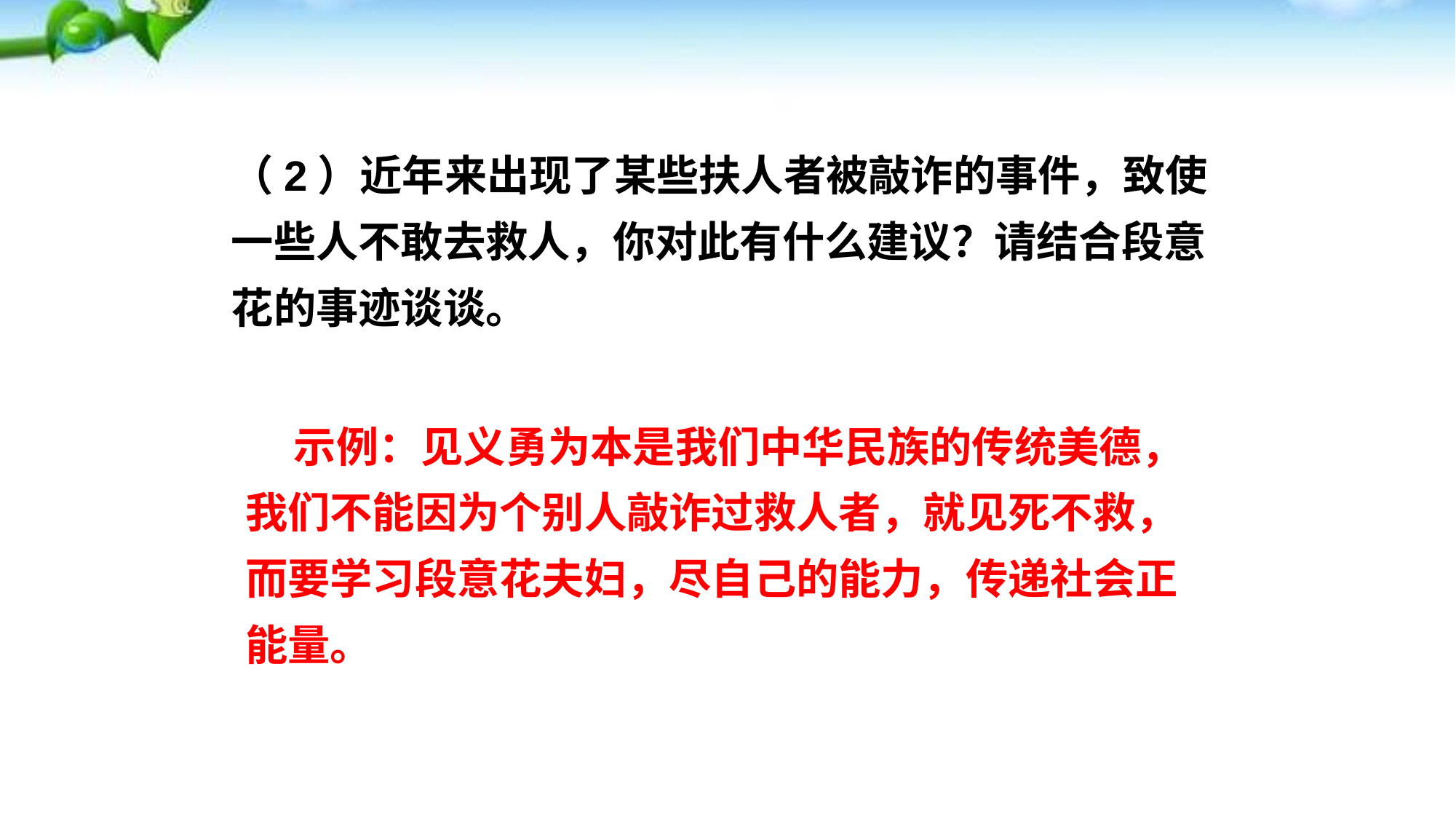

（2）近年来出现了某些扶人者被敲诈的事件，致使一些人不敢去救人，你对此有什么建议？请结合段意花的事迹谈谈。
    示例：见义勇为本是我们中华民族的传统美德，我们不能因为个别人敲诈过救人者，就见死不救，而要学习段意花夫妇，尽自己的能力，传递社会正能量。